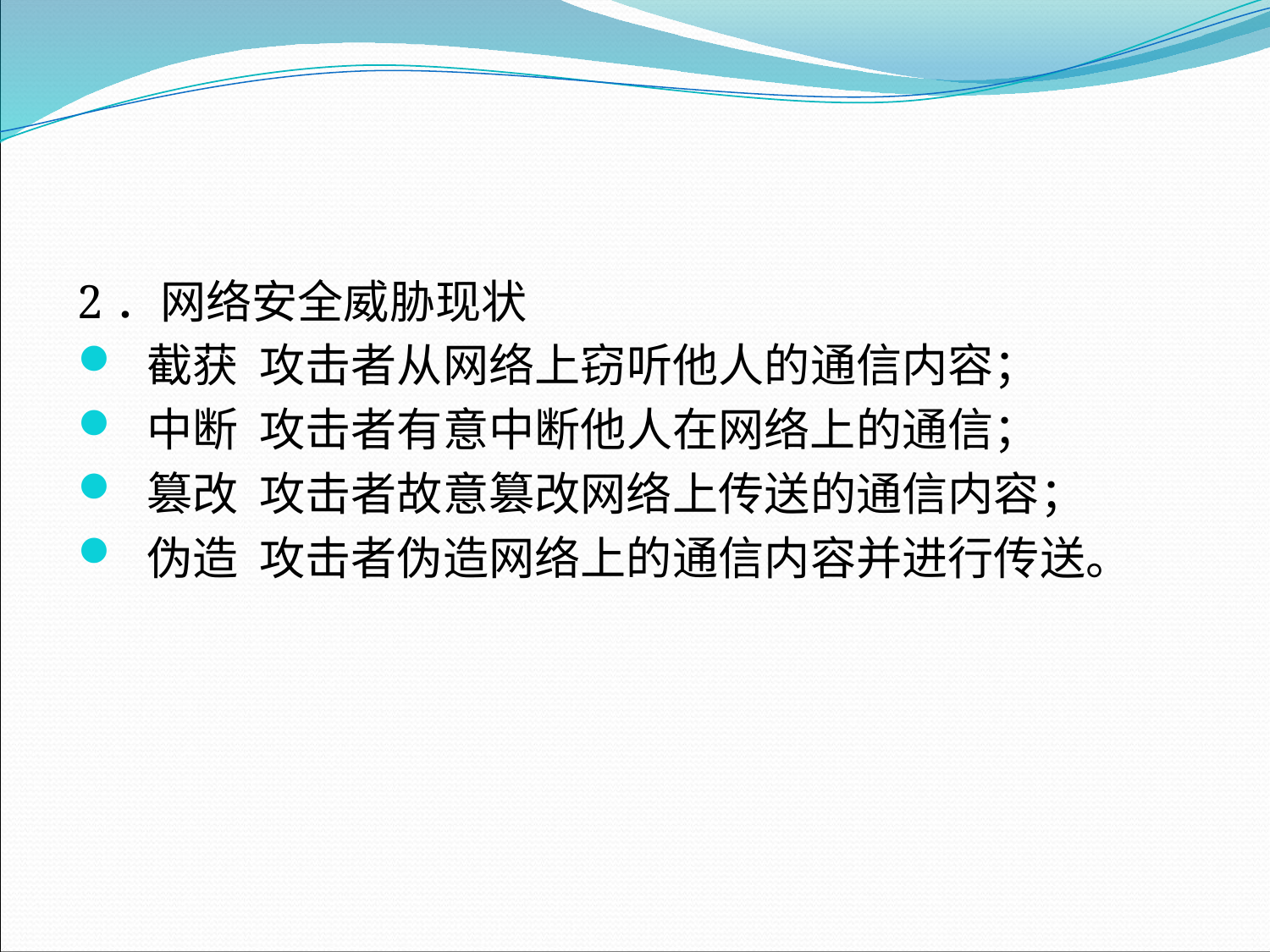

2．网络安全威胁现状
截获  攻击者从网络上窃听他人的通信内容；
中断  攻击者有意中断他人在网络上的通信；
篡改  攻击者故意篡改网络上传送的通信内容；
伪造  攻击者伪造网络上的通信内容并进行传送。